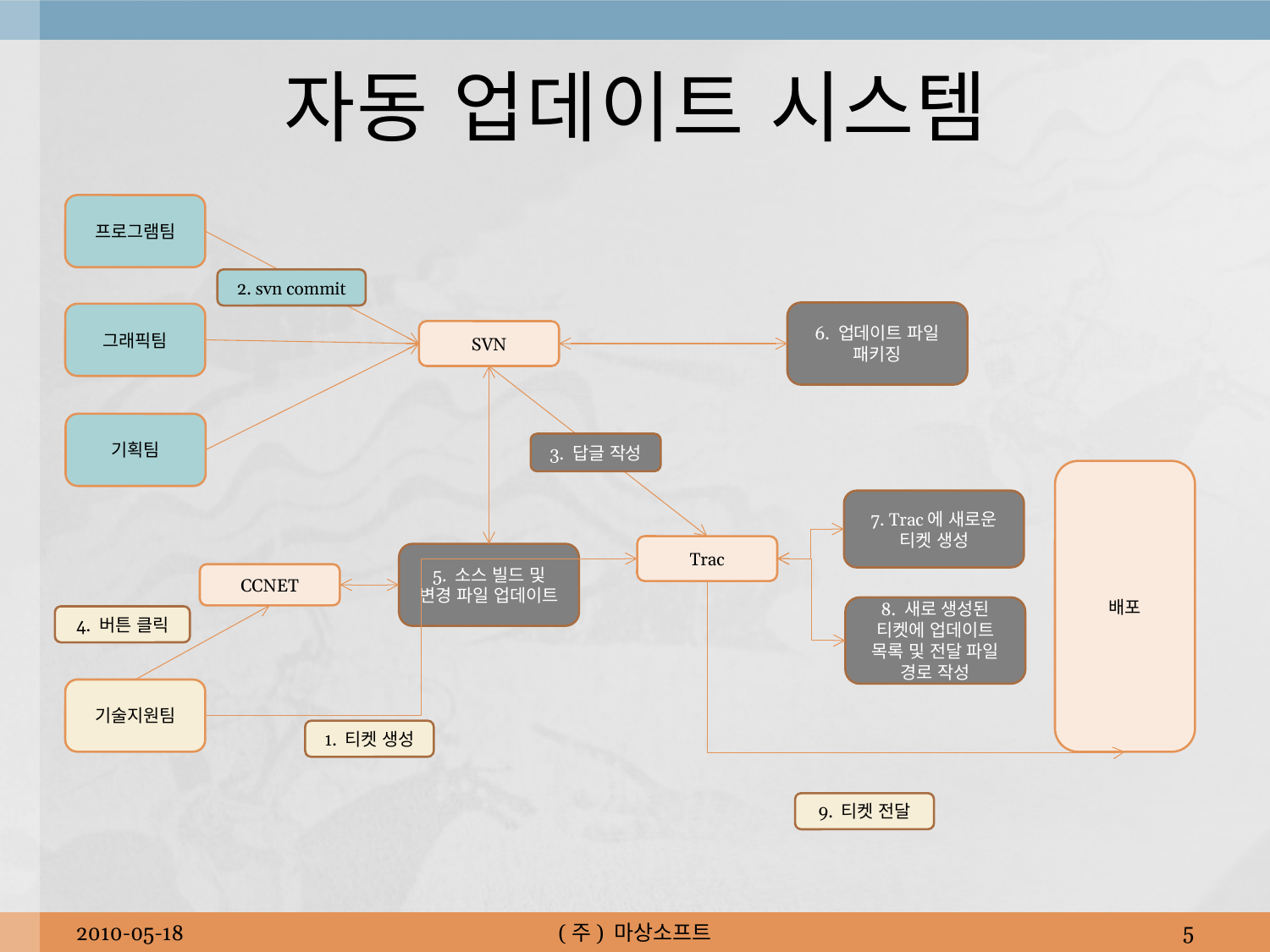

# 자동 업데이트 시스템
프로그램팀
2. svn commit
6. 업데이트 파일 패키징
그래픽팀
SVN
기획팀
3. 답글 작성
배포
7. Trac에 새로운 티켓 생성
Trac
5. 소스 빌드 및 변경 파일 업데이트
CCNET
8. 새로 생성된 티켓에 업데이트 목록 및 전달 파일 경로 작성
4. 버튼 클릭
기술지원팀
1. 티켓 생성
9. 티켓 전달
2010-05-18
(주) 마상소프트
5